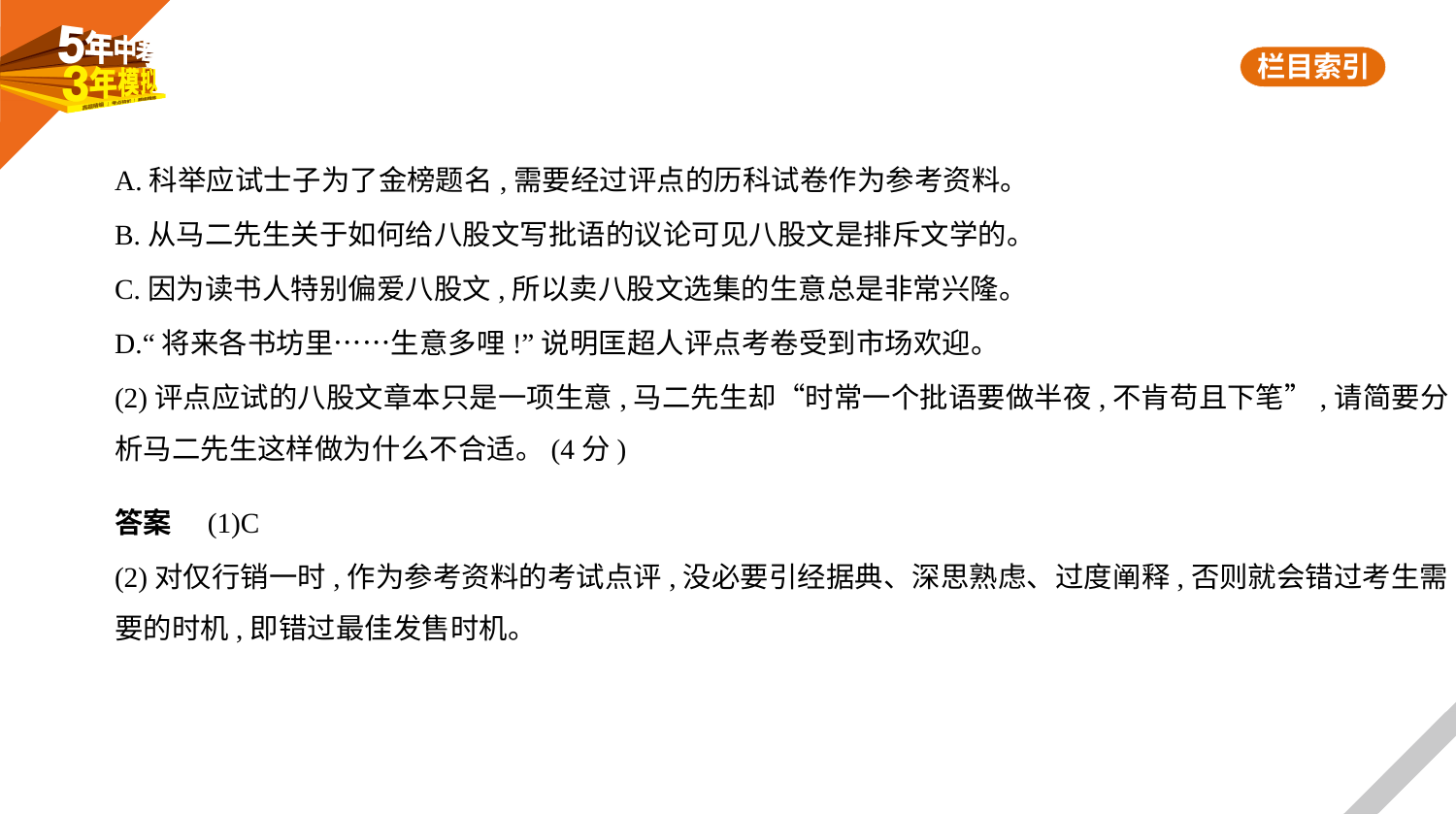

A.科举应试士子为了金榜题名,需要经过评点的历科试卷作为参考资料。
B.从马二先生关于如何给八股文写批语的议论可见八股文是排斥文学的。
C.因为读书人特别偏爱八股文,所以卖八股文选集的生意总是非常兴隆。
D.“将来各书坊里……生意多哩!”说明匡超人评点考卷受到市场欢迎。
(2)评点应试的八股文章本只是一项生意,马二先生却“时常一个批语要做半夜,不肯苟且下笔”,请简要分
析马二先生这样做为什么不合适。(4分)
答案　(1)C
(2)对仅行销一时,作为参考资料的考试点评,没必要引经据典、深思熟虑、过度阐释,否则就会错过考生需
要的时机,即错过最佳发售时机。